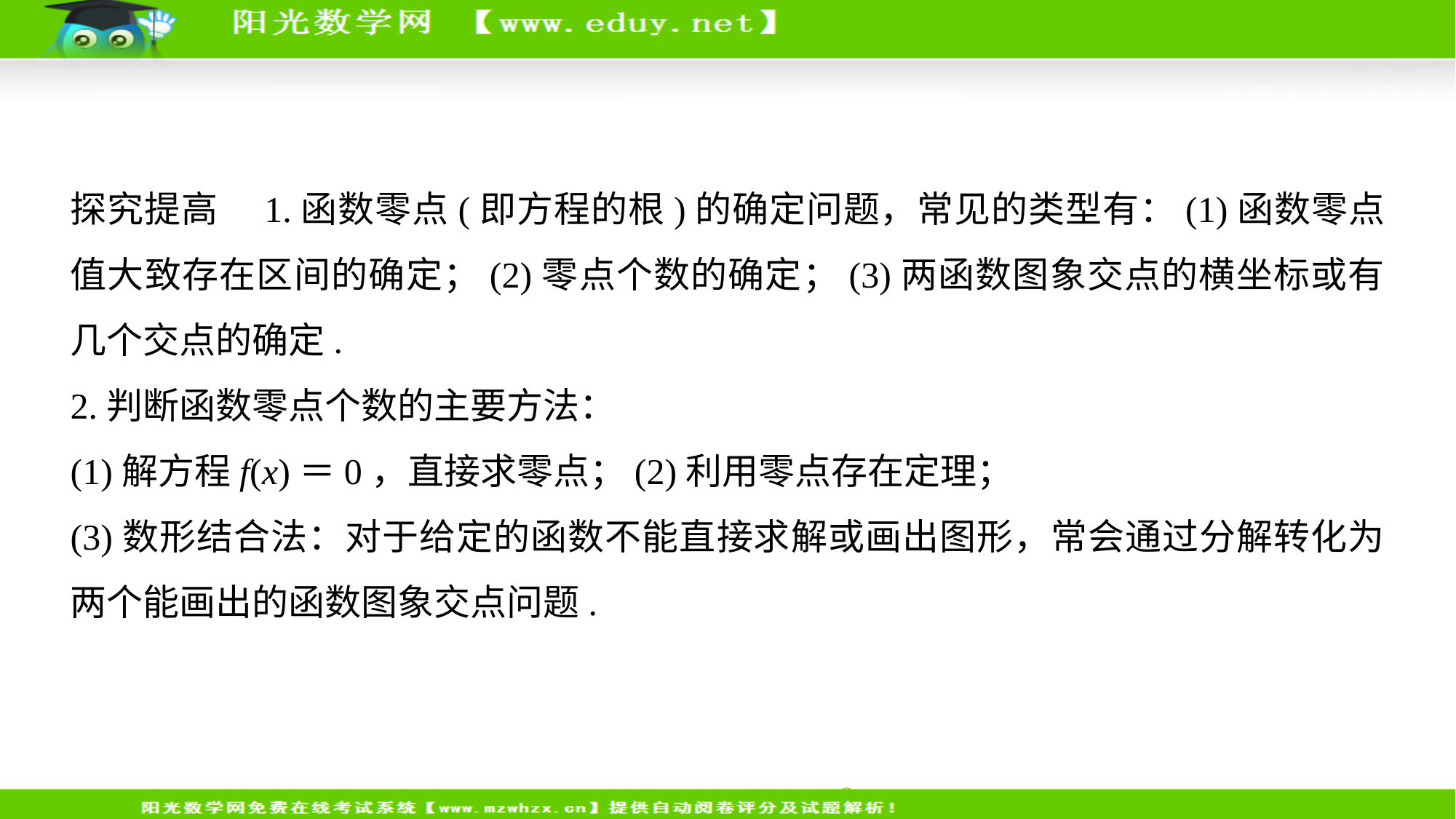

探究提高　1.函数零点(即方程的根)的确定问题，常见的类型有：(1)函数零点值大致存在区间的确定；(2)零点个数的确定；(3)两函数图象交点的横坐标或有几个交点的确定.
2.判断函数零点个数的主要方法：
(1)解方程f(x)＝0，直接求零点；(2)利用零点存在定理；
(3)数形结合法：对于给定的函数不能直接求解或画出图形，常会通过分解转化为两个能画出的函数图象交点问题.